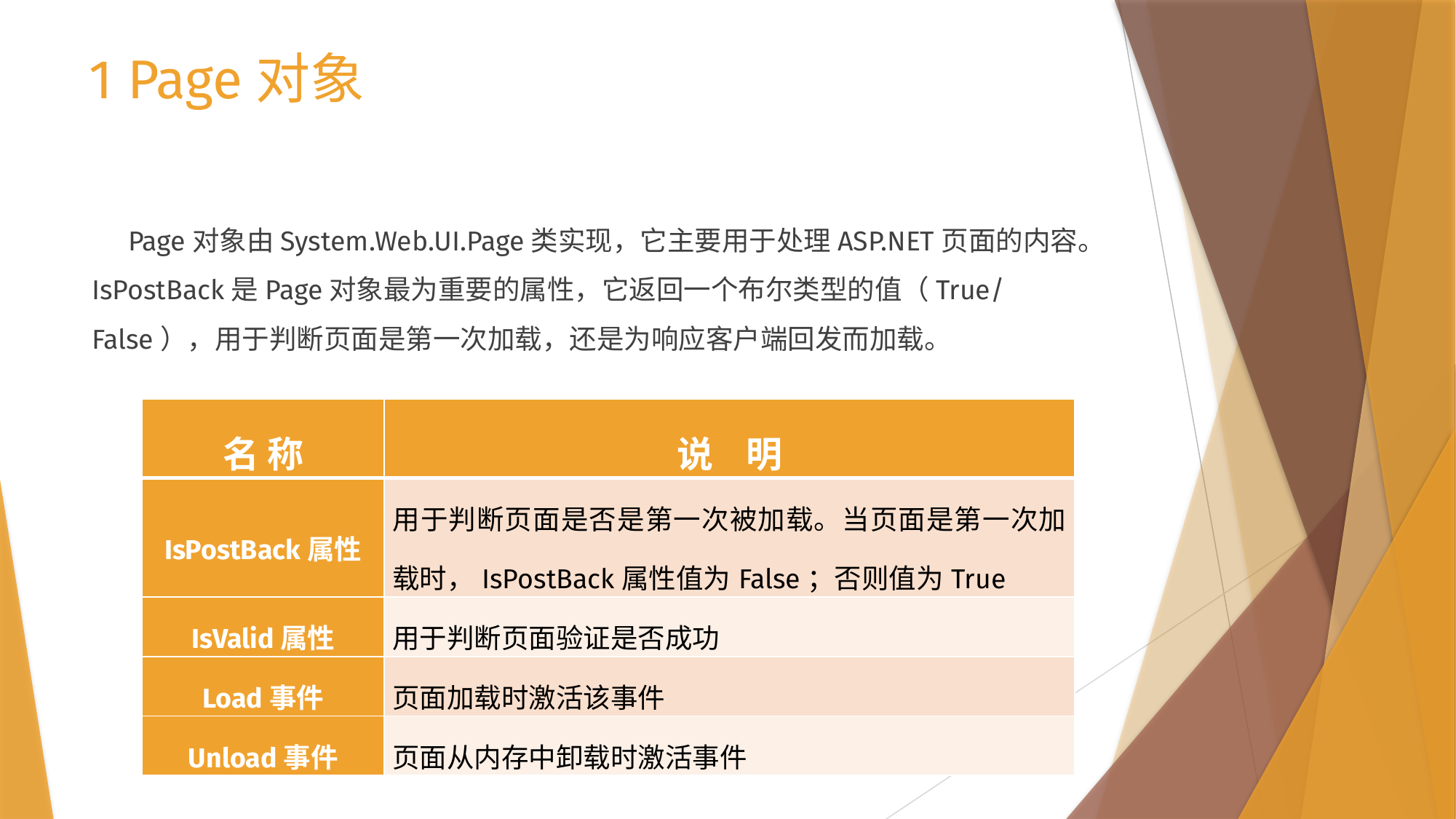

# 1 Page对象
     Page对象由System.Web.UI.Page类实现，它主要用于处理ASP.NET页面的内容。IsPostBack是Page对象最为重要的属性，它返回一个布尔类型的值（True/False），用于判断页面是第一次加载，还是为响应客户端回发而加载。
| 名 称 | 说 明 |
| --- | --- |
| IsPostBack属性 | 用于判断页面是否是第一次被加载。当页面是第一次加载时，IsPostBack属性值为False；否则值为True |
| IsValid属性 | 用于判断页面验证是否成功 |
| Load事件 | 页面加载时激活该事件 |
| Unload事件 | 页面从内存中卸载时激活事件 |